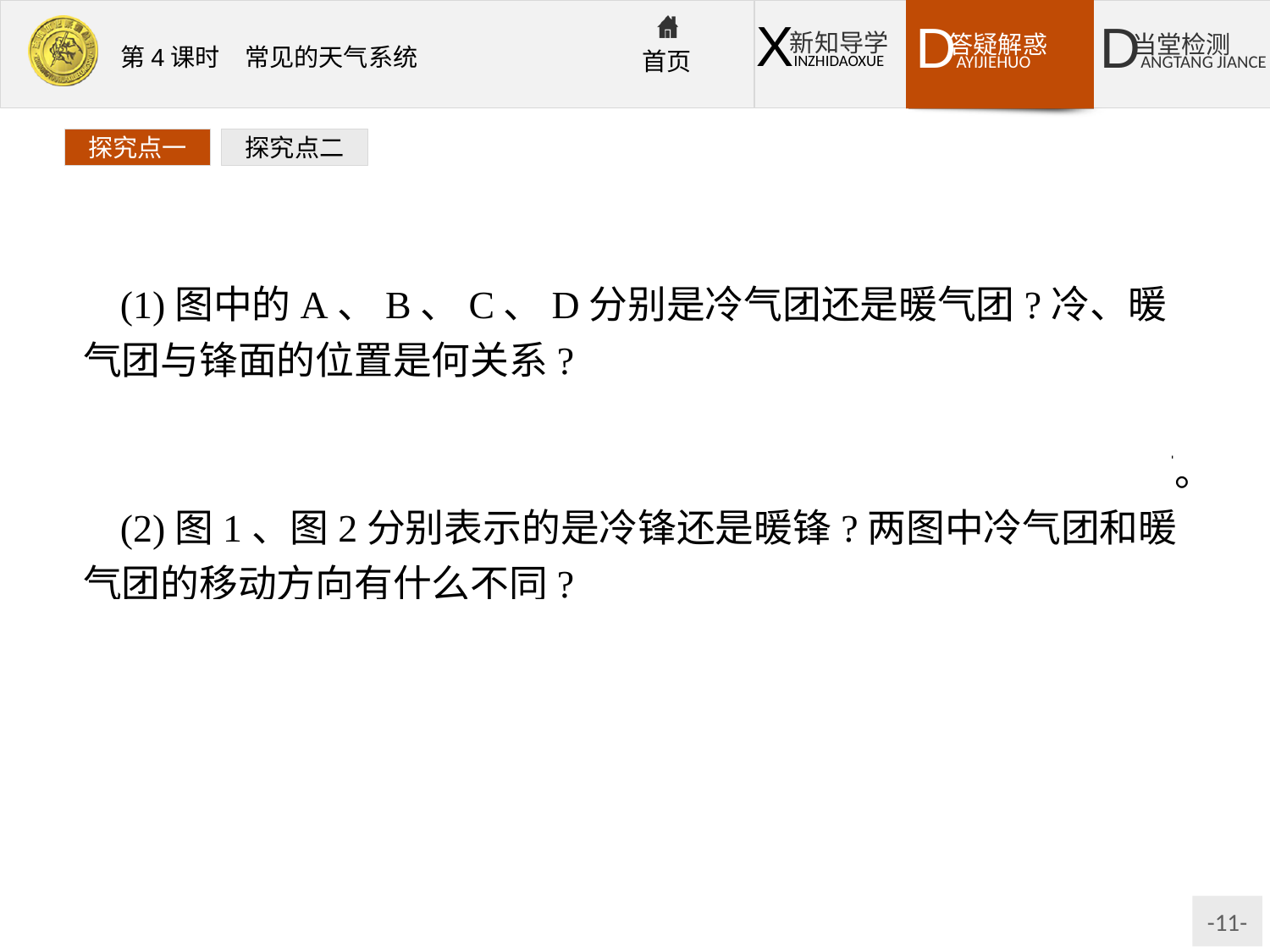

探究点一
探究点二
(1)图中的A、B、C、D分别是冷气团还是暖气团?冷、暖气团与锋面的位置是何关系?
提示:图中A、C是冷气团,B、D是暖气团。冷气团因气温低,密度大在锋面的下面,暖气团因气温高,密度小在锋面的上面。
(2)图1、图2分别表示的是冷锋还是暖锋?两图中冷气团和暖气团的移动方向有什么不同?
提示:图1为冷锋,图2为暖锋。冷锋中冷气团主动向暖气团一侧移动;暖锋中暖气团主动向冷气团一侧移动。